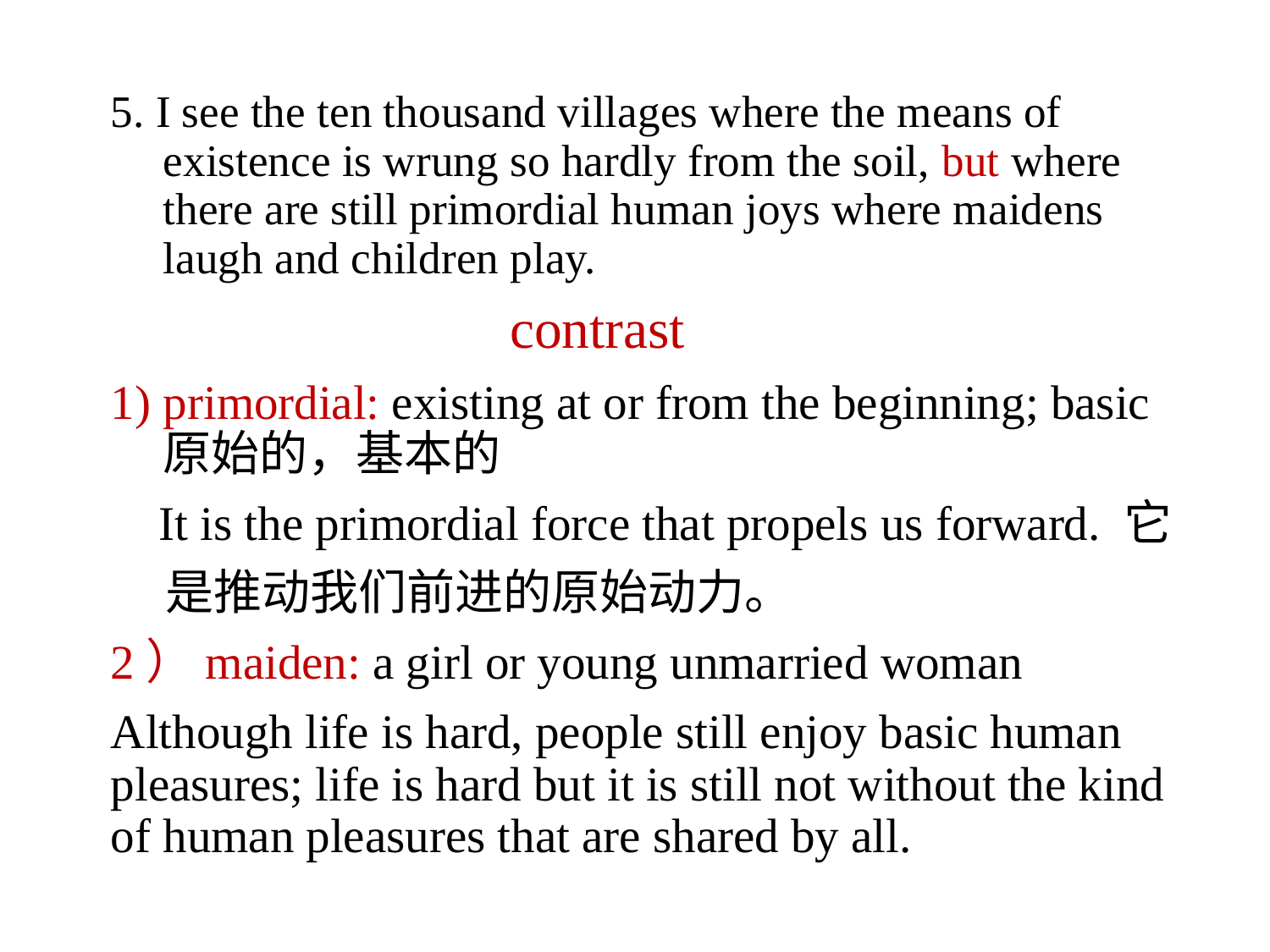

5. I see the ten thousand villages where the means of existence is wrung so hardly from the soil, but where there are still primordial human joys where maidens laugh and children play.
                             contrast
primordial: existing at or from the beginning; basic原始的，基本的
    It is the primordial force that propels us forward. 它
    是推动我们前进的原始动力。
2）maiden: a girl or young unmarried woman
Although life is hard, people still enjoy basic human pleasures; life is hard but it is still not without the kind of human pleasures that are shared by all.